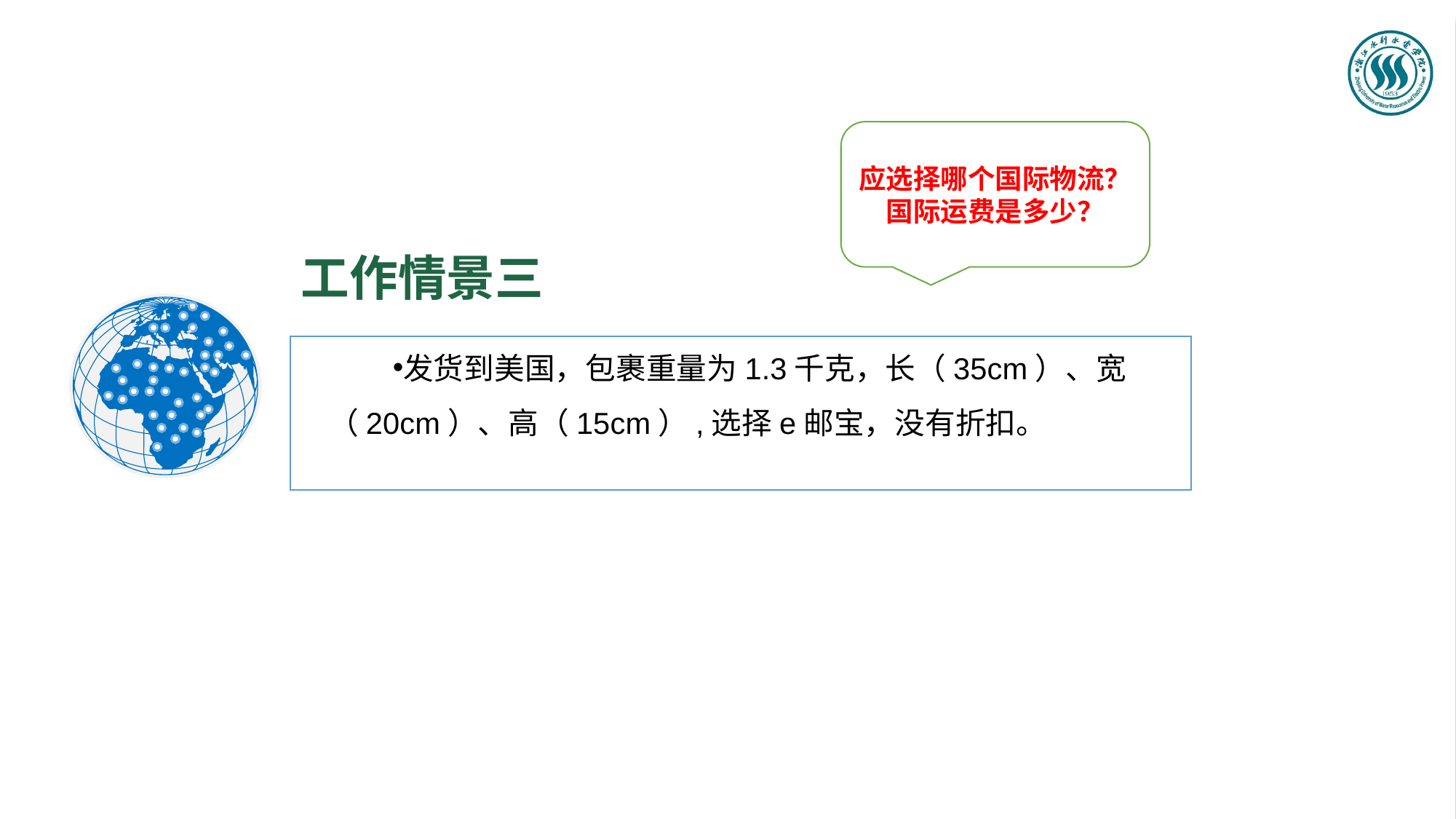

应选择哪个国际物流？国际运费是多少？
工作情景三

发货到美国，包裹重量为1.3千克，长（35cm）、宽（20cm）、高（15cm）,选择e邮宝，没有折扣。